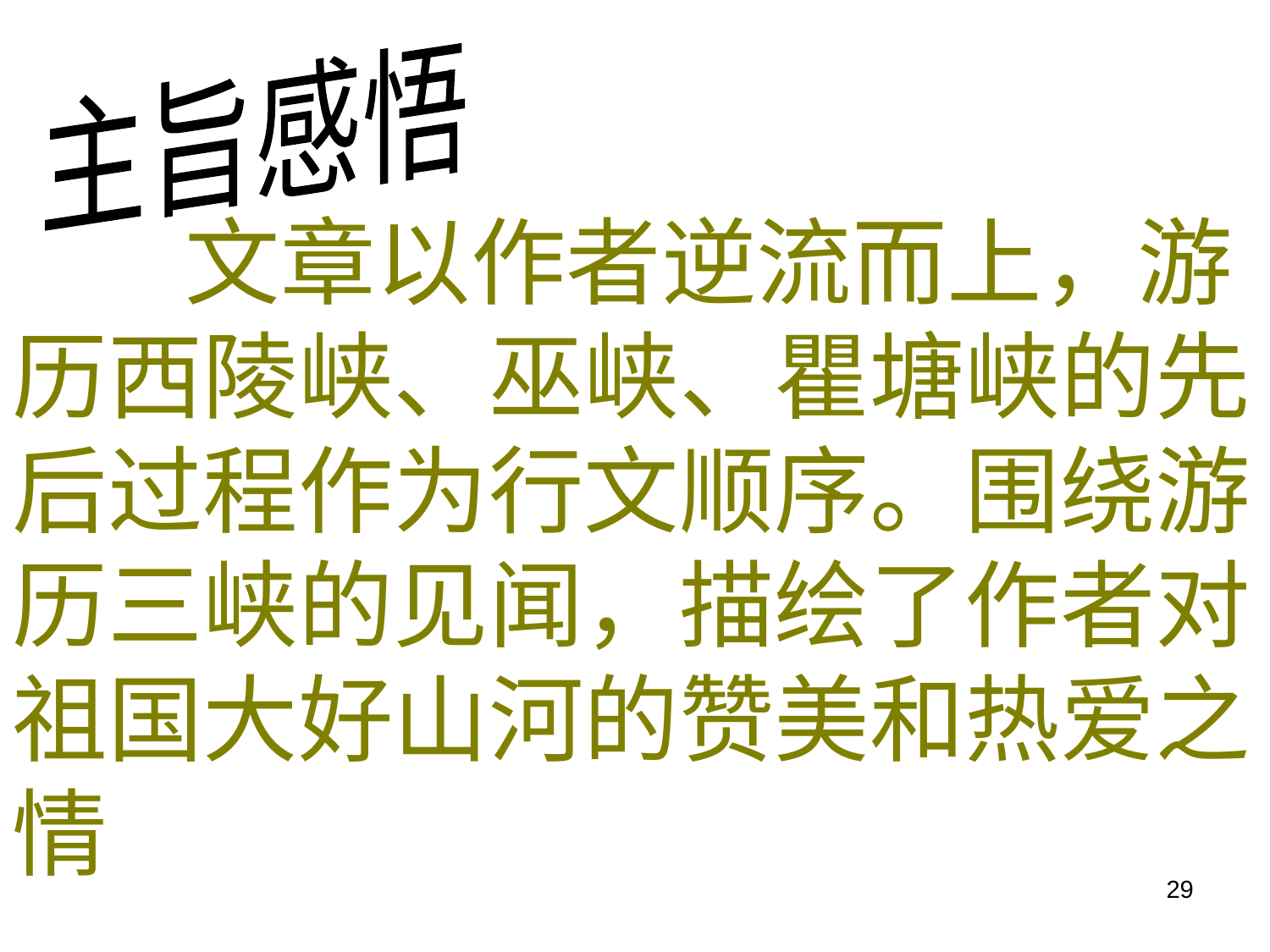

主旨感悟
       文章以作者逆流而上，游历西陵峡、巫峡、瞿塘峡的先后过程作为行文顺序。围绕游历三峡的见闻，描绘了作者对祖国大好山河的赞美和热爱之情
29